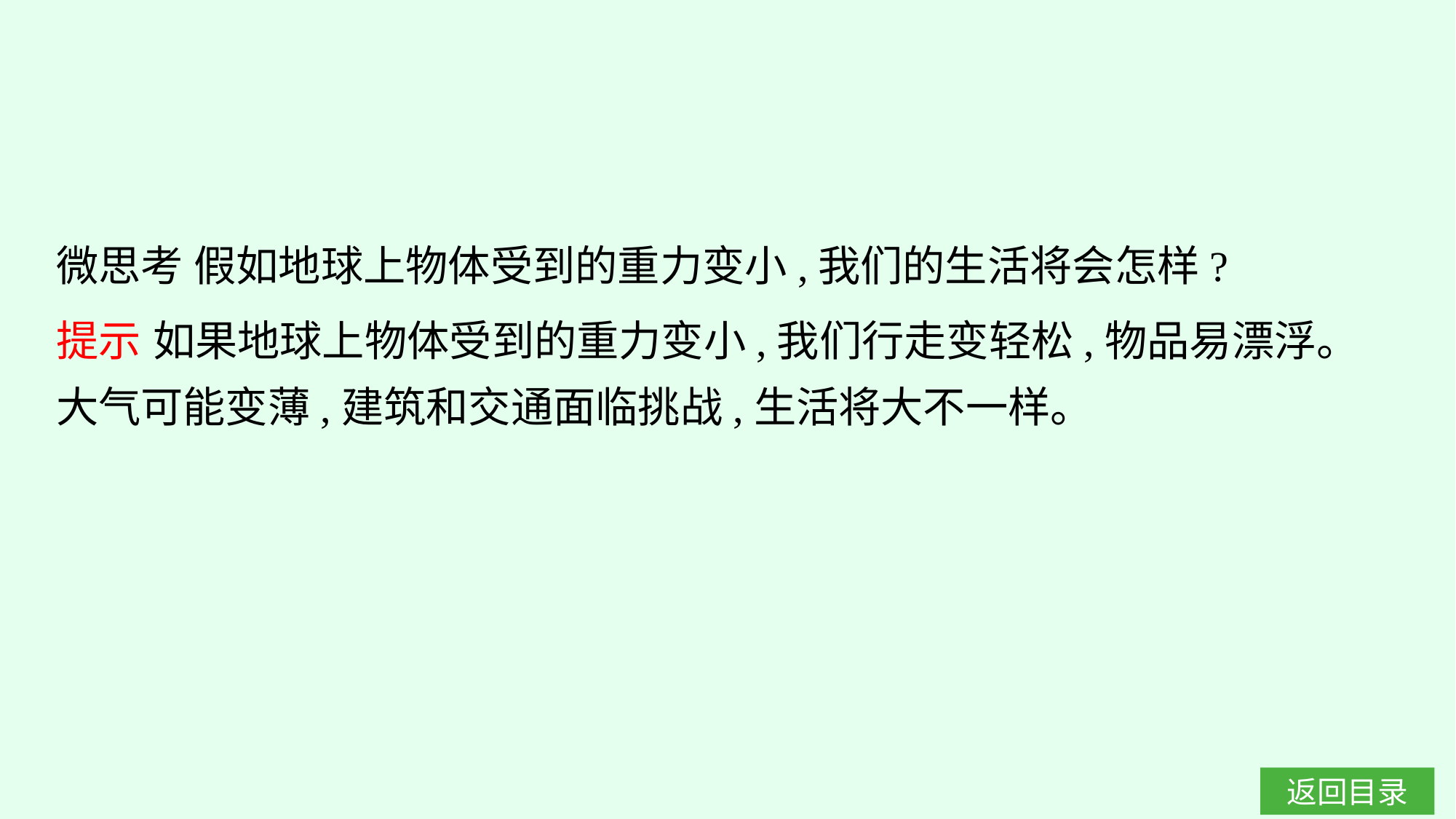

微思考 假如地球上物体受到的重力变小,我们的生活将会怎样?
提示 如果地球上物体受到的重力变小,我们行走变轻松,物品易漂浮。大气可能变薄,建筑和交通面临挑战,生活将大不一样。